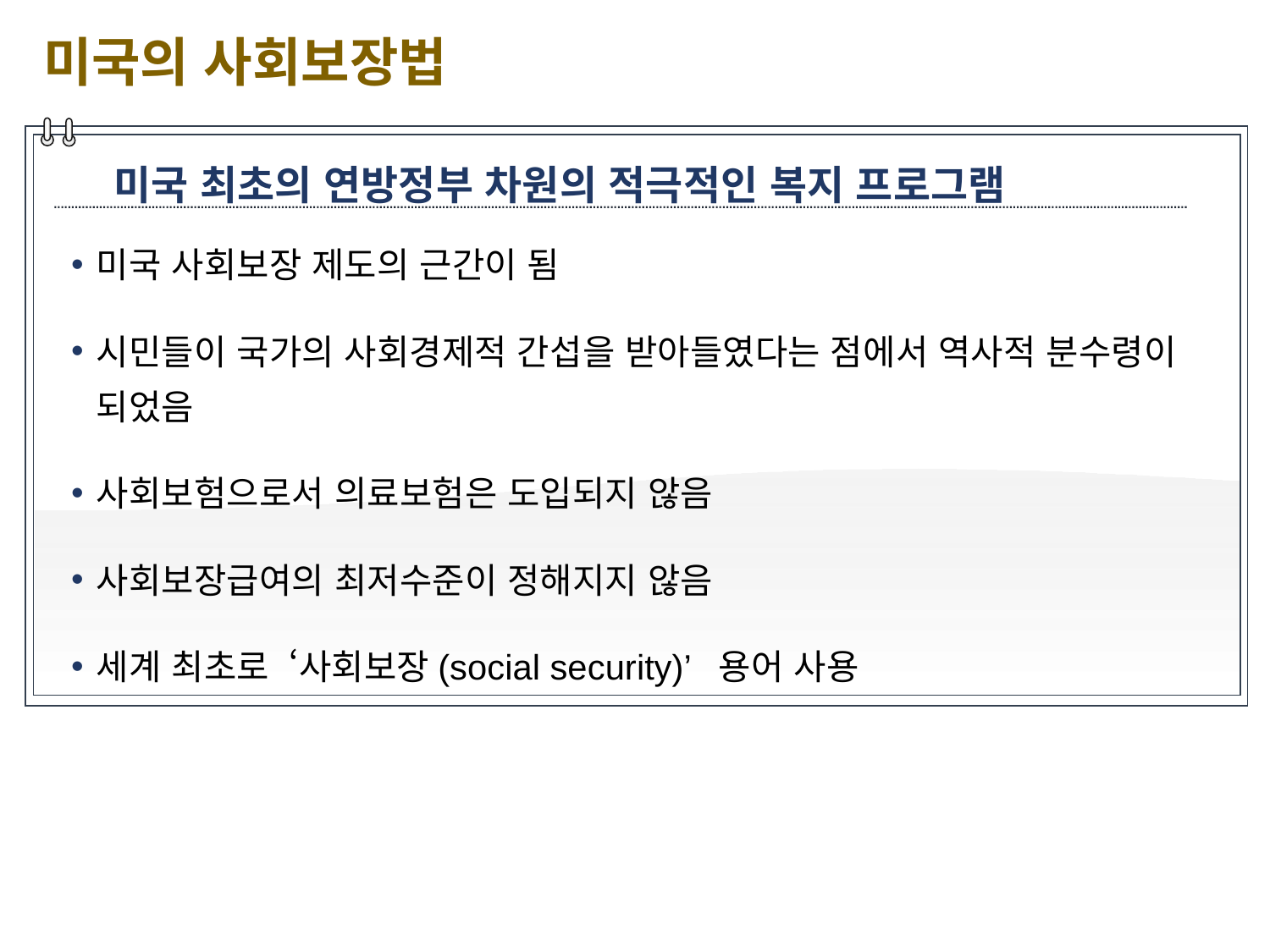

미국의 사회보장법

미국 최초의 연방정부 차원의 적극적인 복지 프로그램

미국 사회보장 제도의 근간이 됨
시민들이 국가의 사회경제적 간섭을 받아들였다는 점에서 역사적 분수령이 되었음
사회보험으로서 의료보험은 도입되지 않음
사회보장급여의 최저수준이 정해지지 않음
세계 최초로  ‘사회보장(social security)’  용어 사용